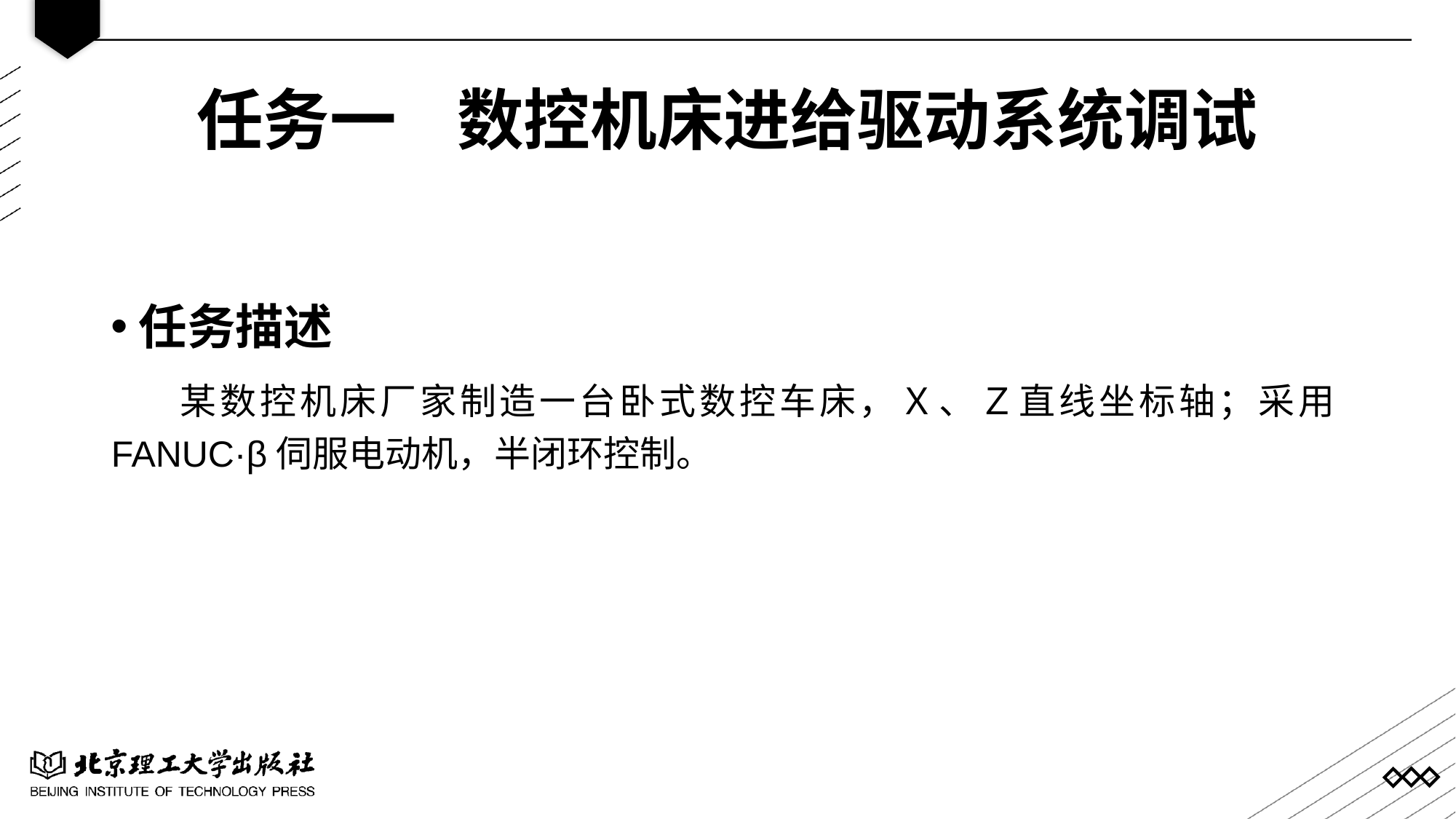

任务一    数控机床进给驱动系统调试
任务描述
某数控机床厂家制造一台卧式数控车床，Ｘ、Ｚ直线坐标轴；采用FANUC·β伺服电动机，半闭环控制。